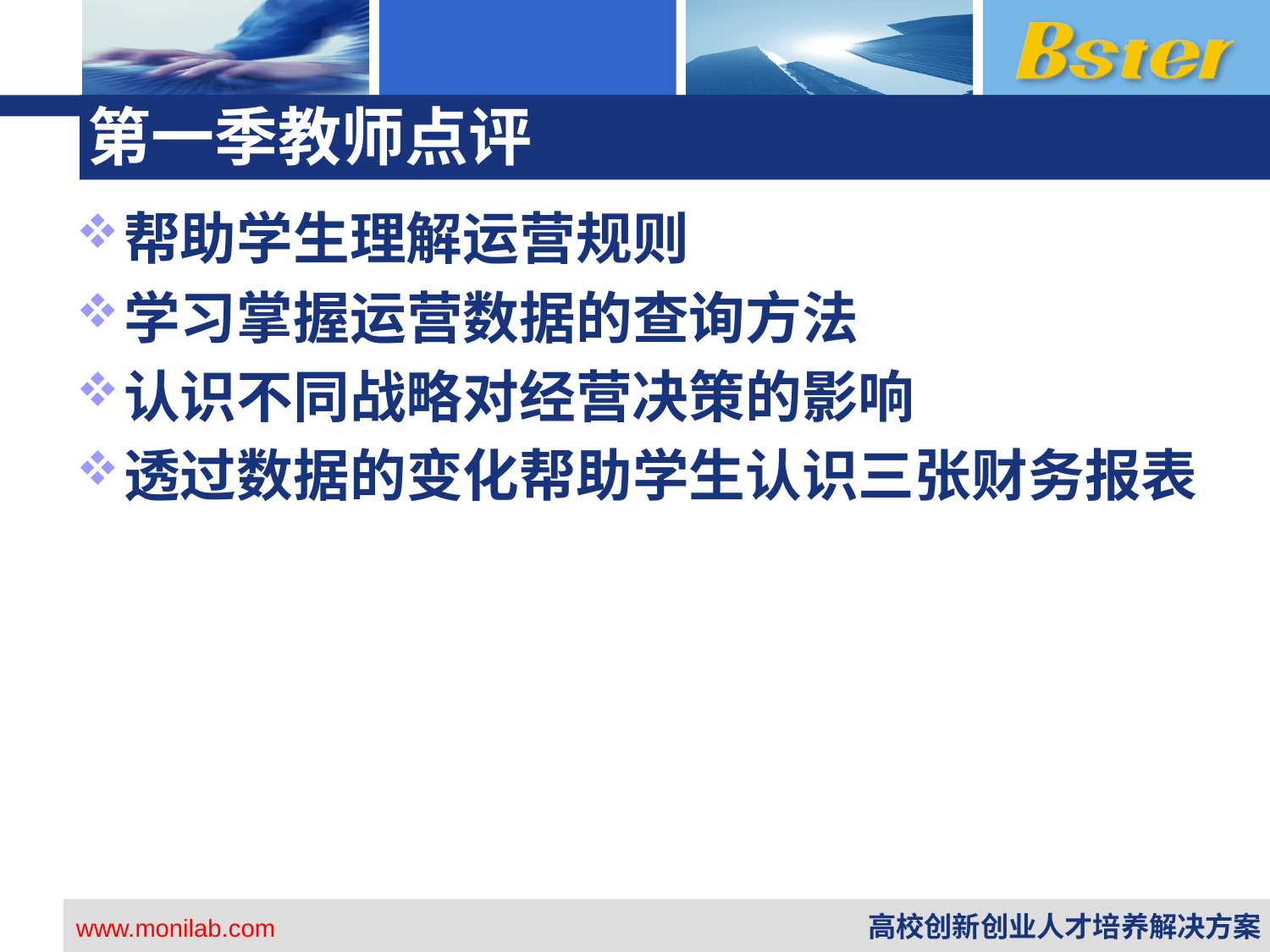

# 第一季教师点评
帮助学生理解运营规则
学习掌握运营数据的查询方法
认识不同战略对经营决策的影响
透过数据的变化帮助学生认识三张财务报表